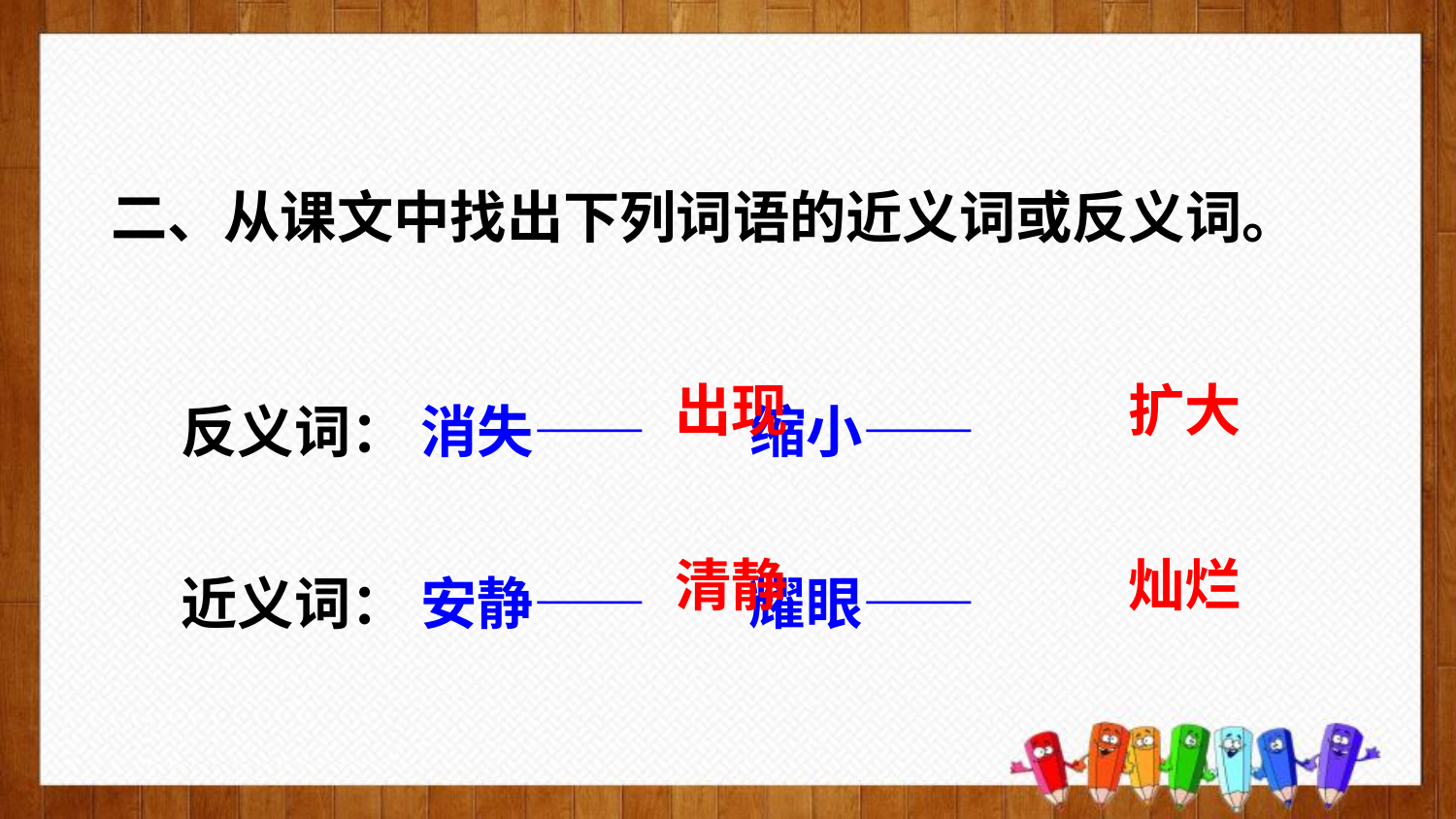

二、从课文中找出下列词语的近义词或反义词。
反义词： 消失——        缩小——
出现
扩大
近义词： 安静——        耀眼——
清静
灿烂